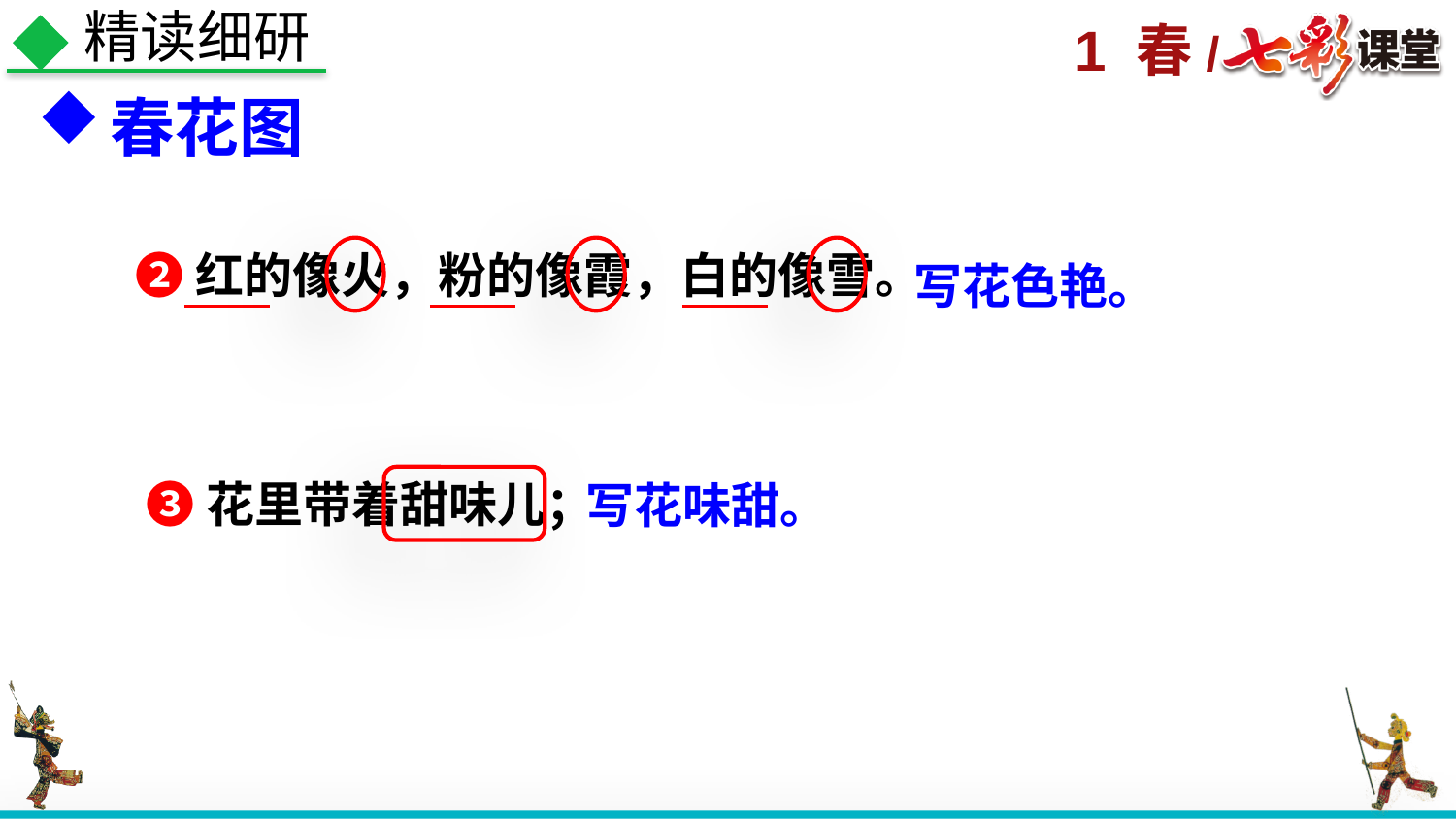

精读细研

春花图

❷红的像火，粉的像霞，白的像雪。
写花色艳。

❸花里带着甜味儿；
写花味甜。